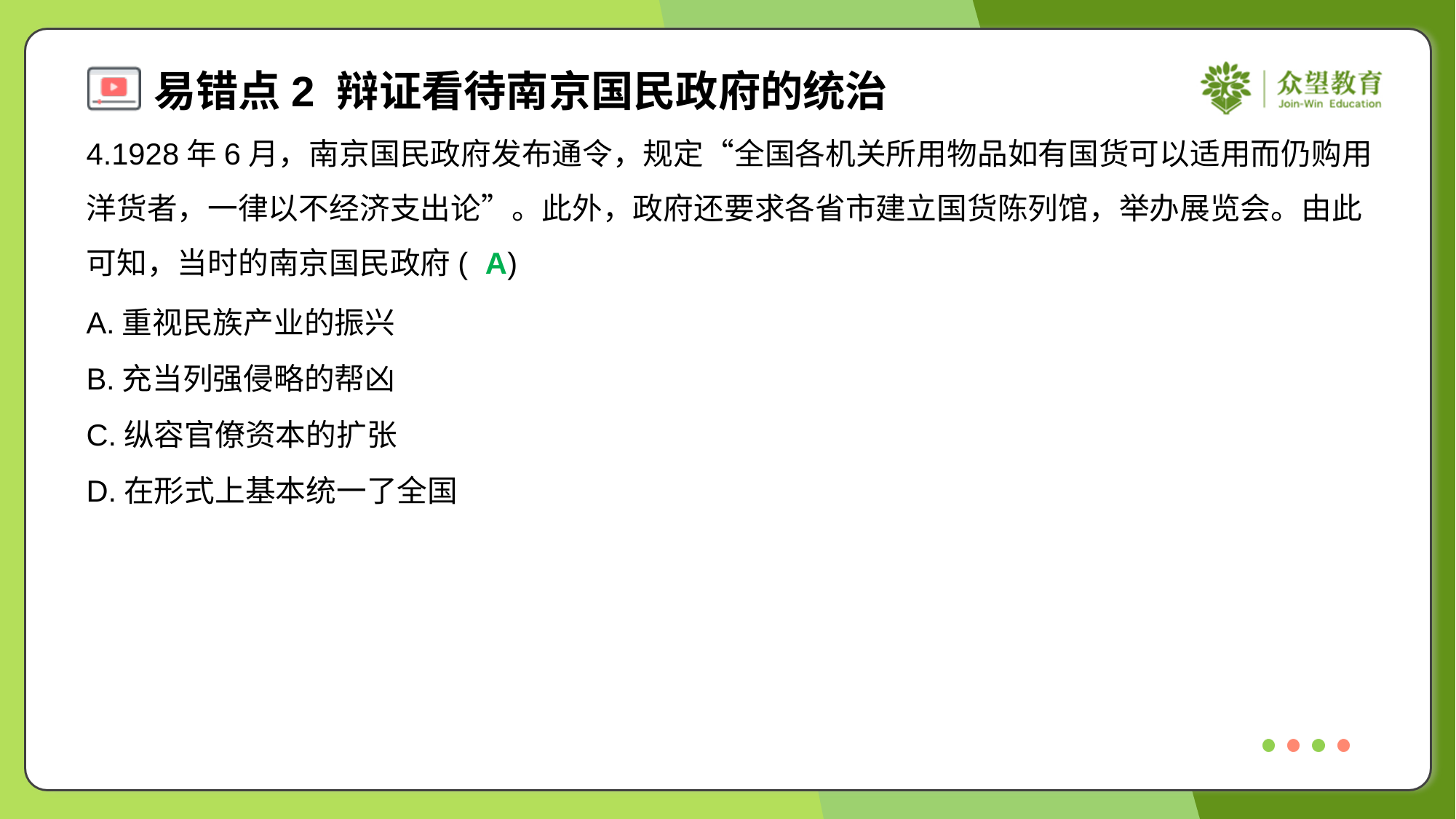

4.1928年6月，南京国民政府发布通令，规定“全国各机关所用物品如有国货可以适用而仍购用
洋货者，一律以不经济支出论”。此外，政府还要求各省市建立国货陈列馆，举办展览会。由此
可知，当时的南京国民政府(     )
A
A.重视民族产业的振兴
B.充当列强侵略的帮凶
C.纵容官僚资本的扩张
D.在形式上基本统一了全国